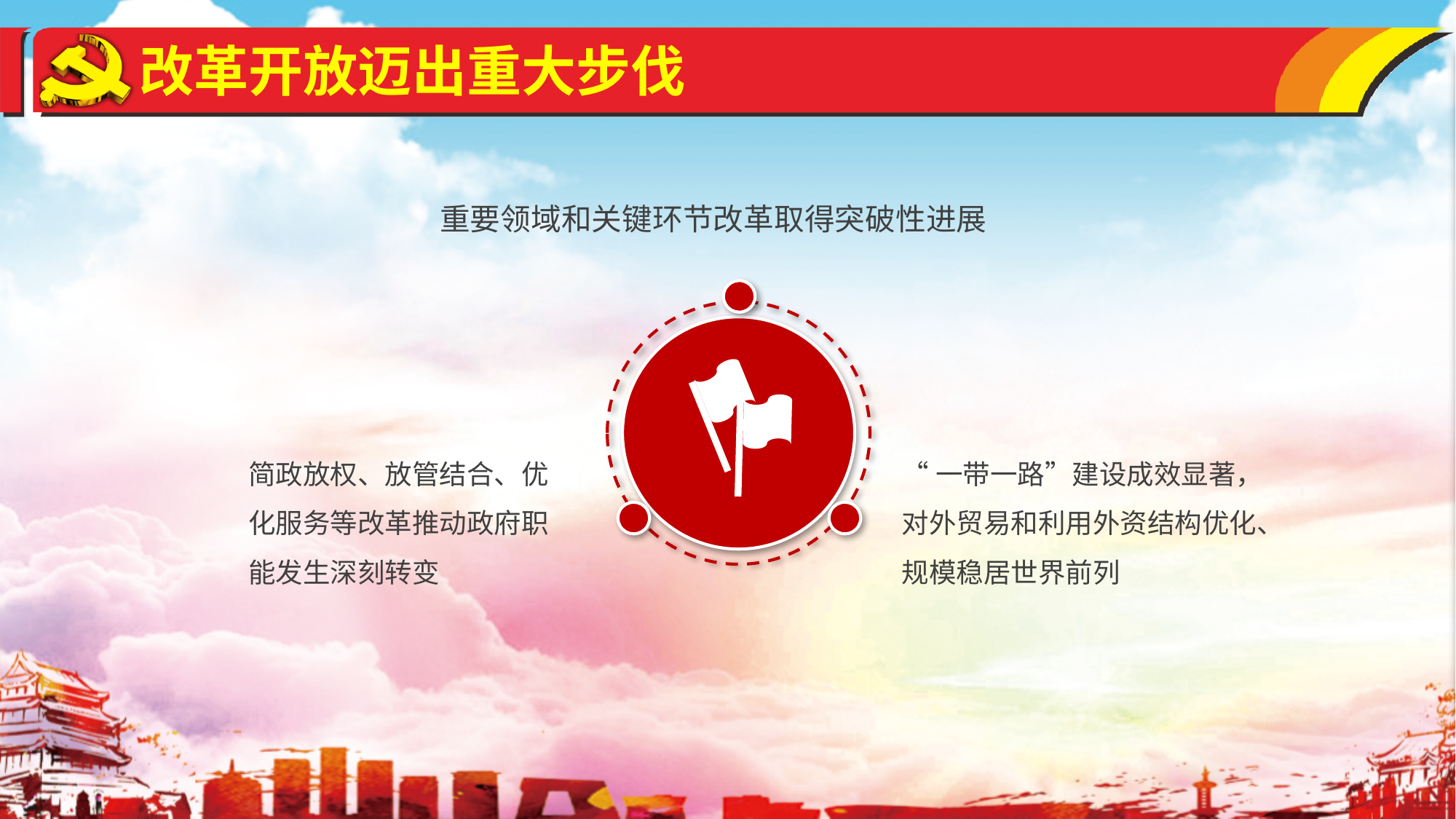

改革开放迈出重大步伐
重要领域和关键环节改革取得突破性进展

简政放权、放管结合、优化服务等改革推动政府职能发生深刻转变
“一带一路”建设成效显著，对外贸易和利用外资结构优化、规模稳居世界前列